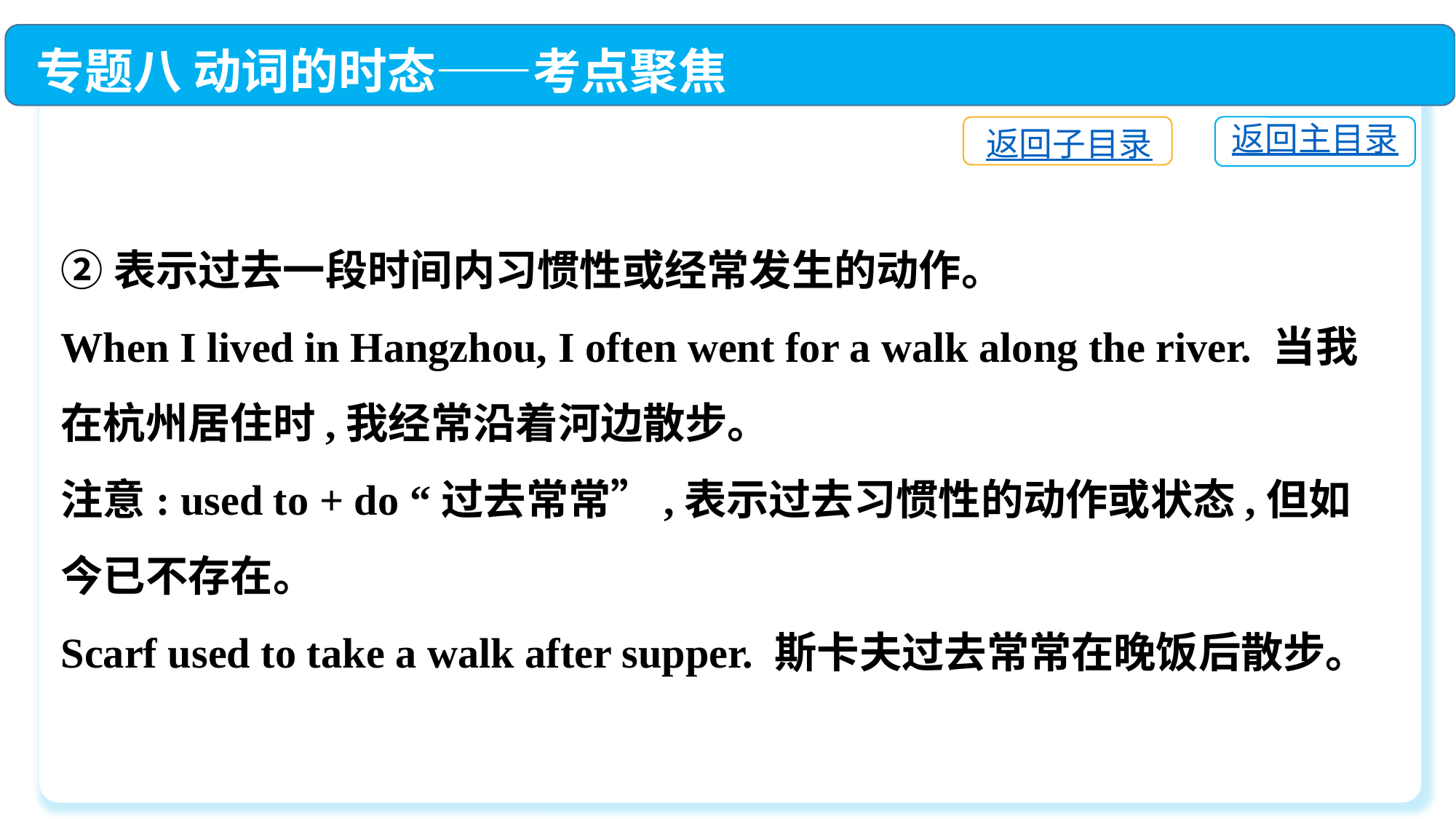

专题八 动词的时态——考点聚焦

返回主目录

返回子目录
②表示过去一段时间内习惯性或经常发生的动作。
When I lived in Hangzhou, I often went for a walk along the river. 当我在杭州居住时,我经常沿着河边散步。
注意: used to + do “过去常常”,表示过去习惯性的动作或状态,但如今已不存在。
Scarf used to take a walk after supper. 斯卡夫过去常常在晚饭后散步。